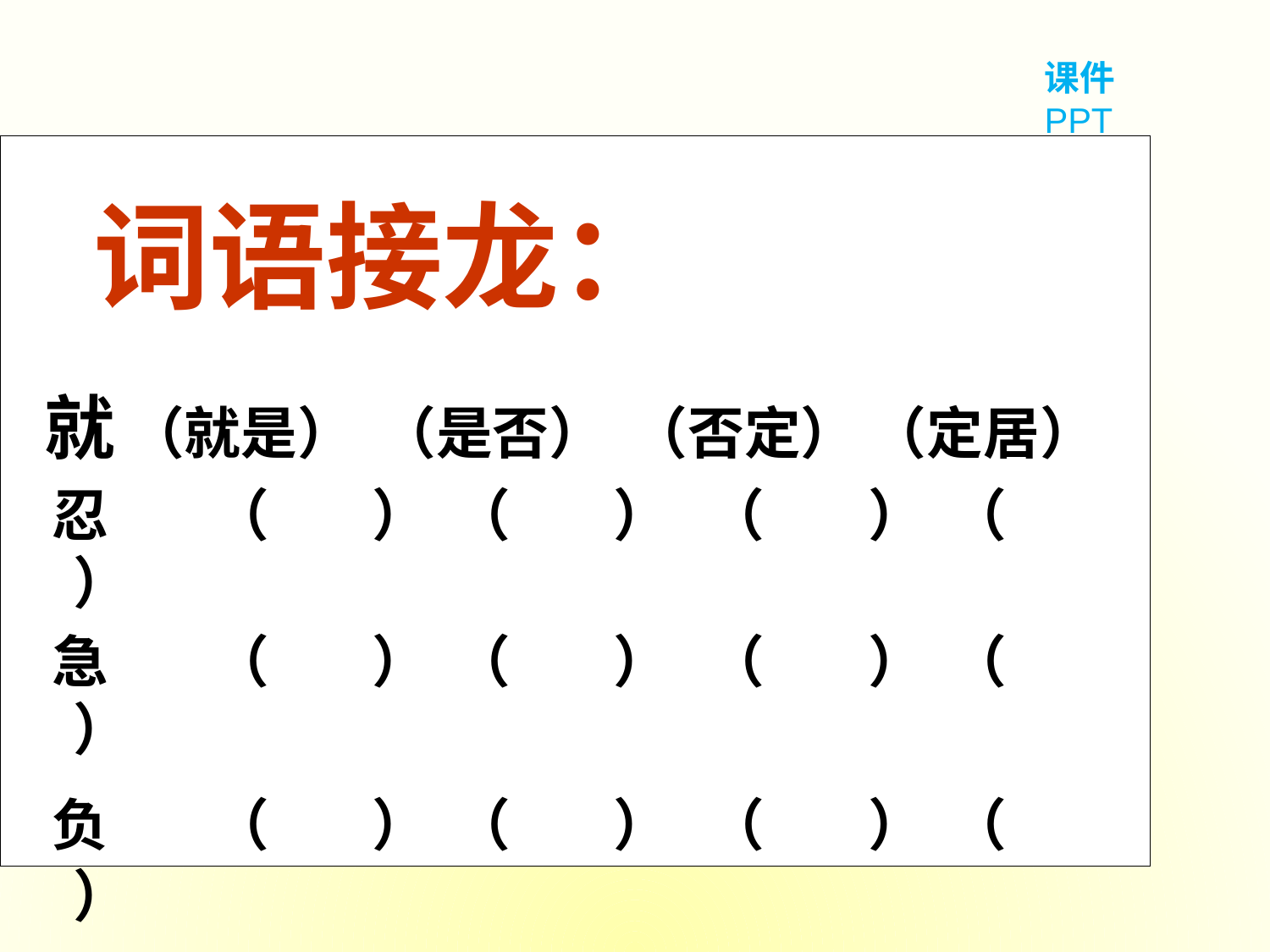

课件PPT

  词语接龙：

    就 （就是）  （是否）  （否定） （定居）
  忍	  （        ）  （        ）   （        ）  （        ）
  急	  （        ）  （        ）   （        ）  （        ）
  负	  （        ）  （        ）   （        ）  （        ）